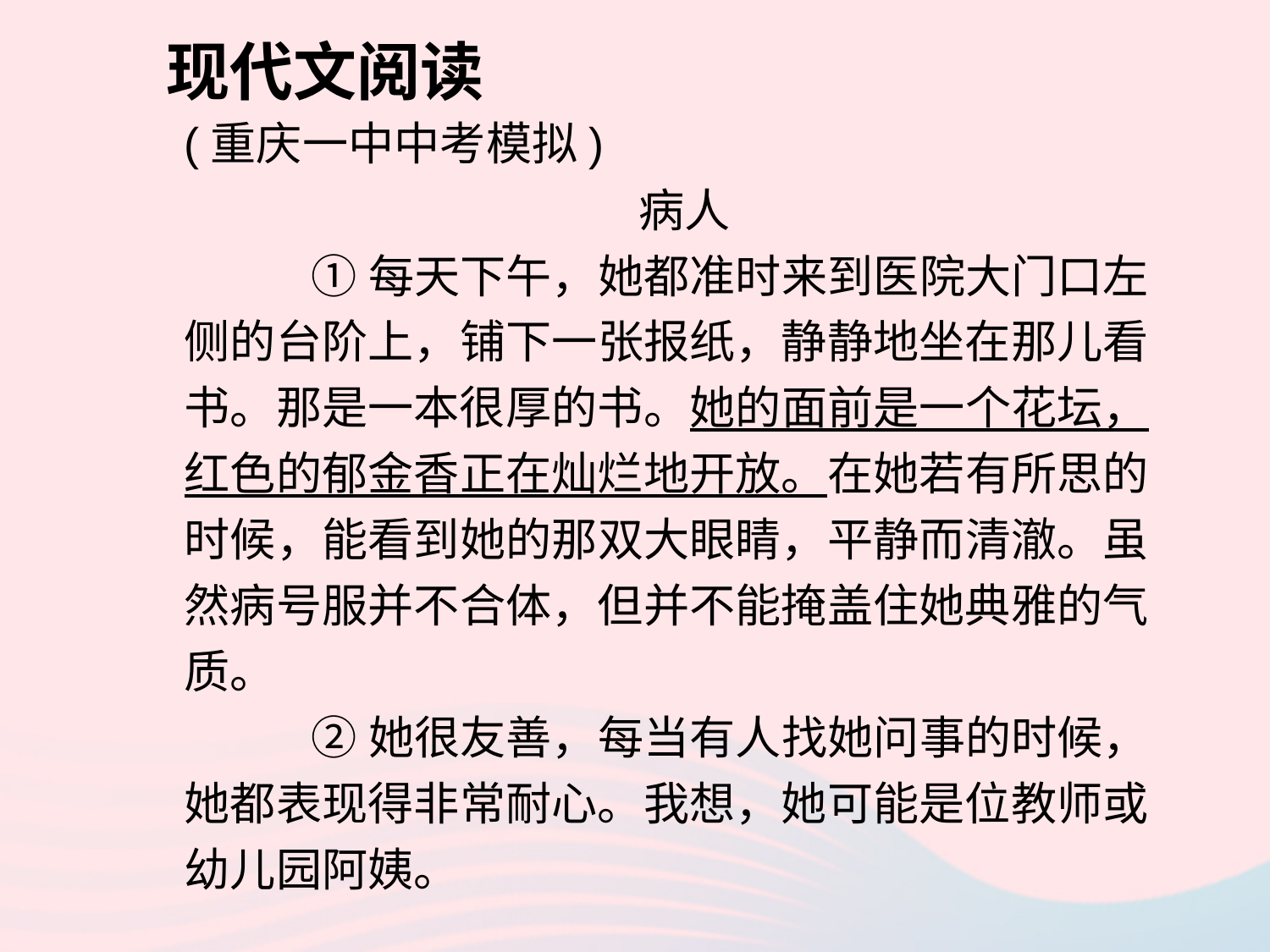

现代文阅读
(重庆一中中考模拟)
病人
	①每天下午，她都准时来到医院大门口左侧的台阶上，铺下一张报纸，静静地坐在那儿看书。那是一本很厚的书。她的面前是一个花坛，红色的郁金香正在灿烂地开放。在她若有所思的时候，能看到她的那双大眼睛，平静而清澈。虽然病号服并不合体，但并不能掩盖住她典雅的气质。
	②她很友善，每当有人找她问事的时候，她都表现得非常耐心。我想，她可能是位教师或幼儿园阿姨。